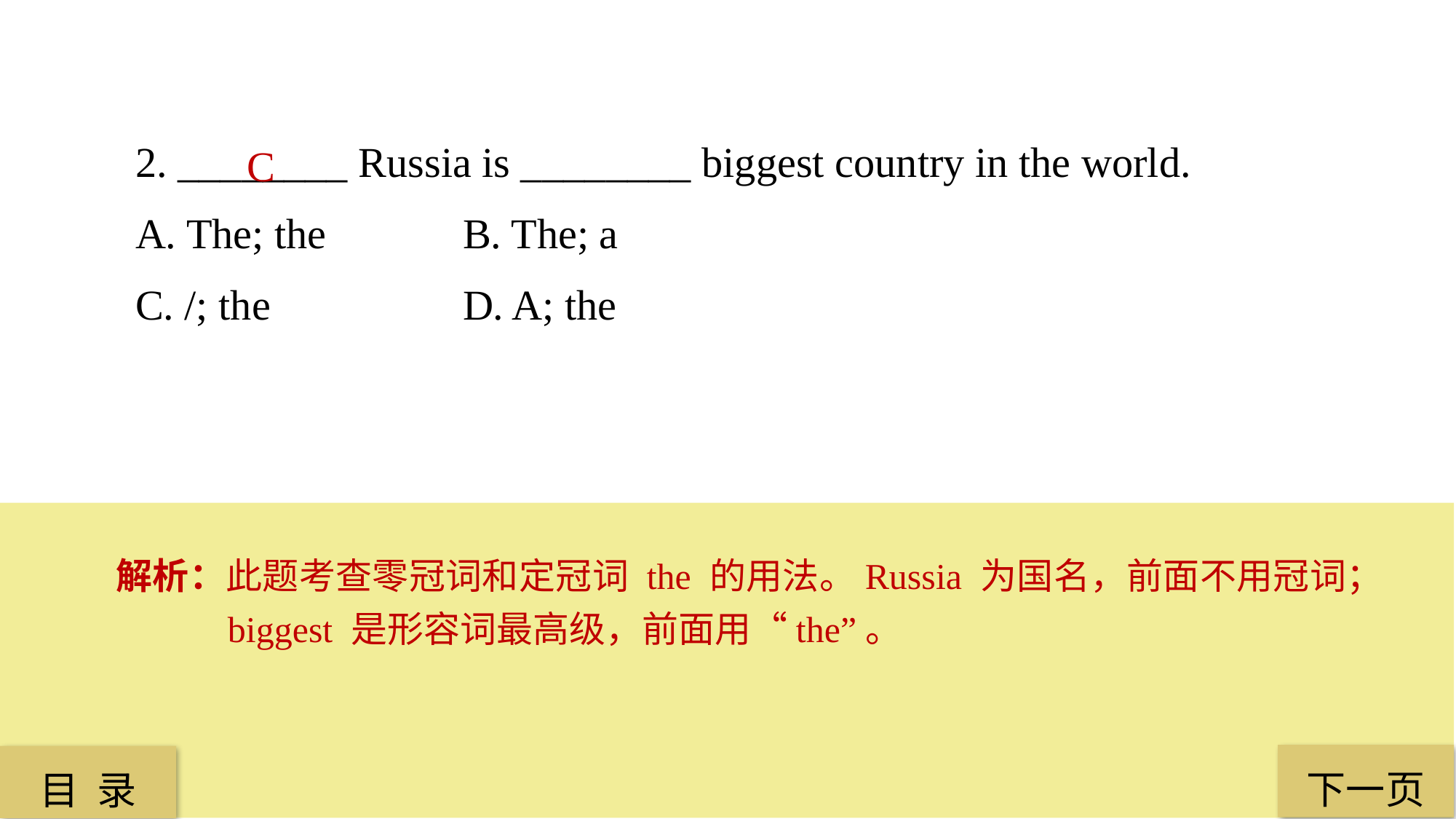

2. ________ Russia is ________ biggest country in the world.
A. The; the 		B. The; a
C. /; the 		D. A; the
C
解析：此题考查零冠词和定冠词 the 的用法。Russia 为国名，前面不用冠词；biggest 是形容词最高级，前面用“the”。